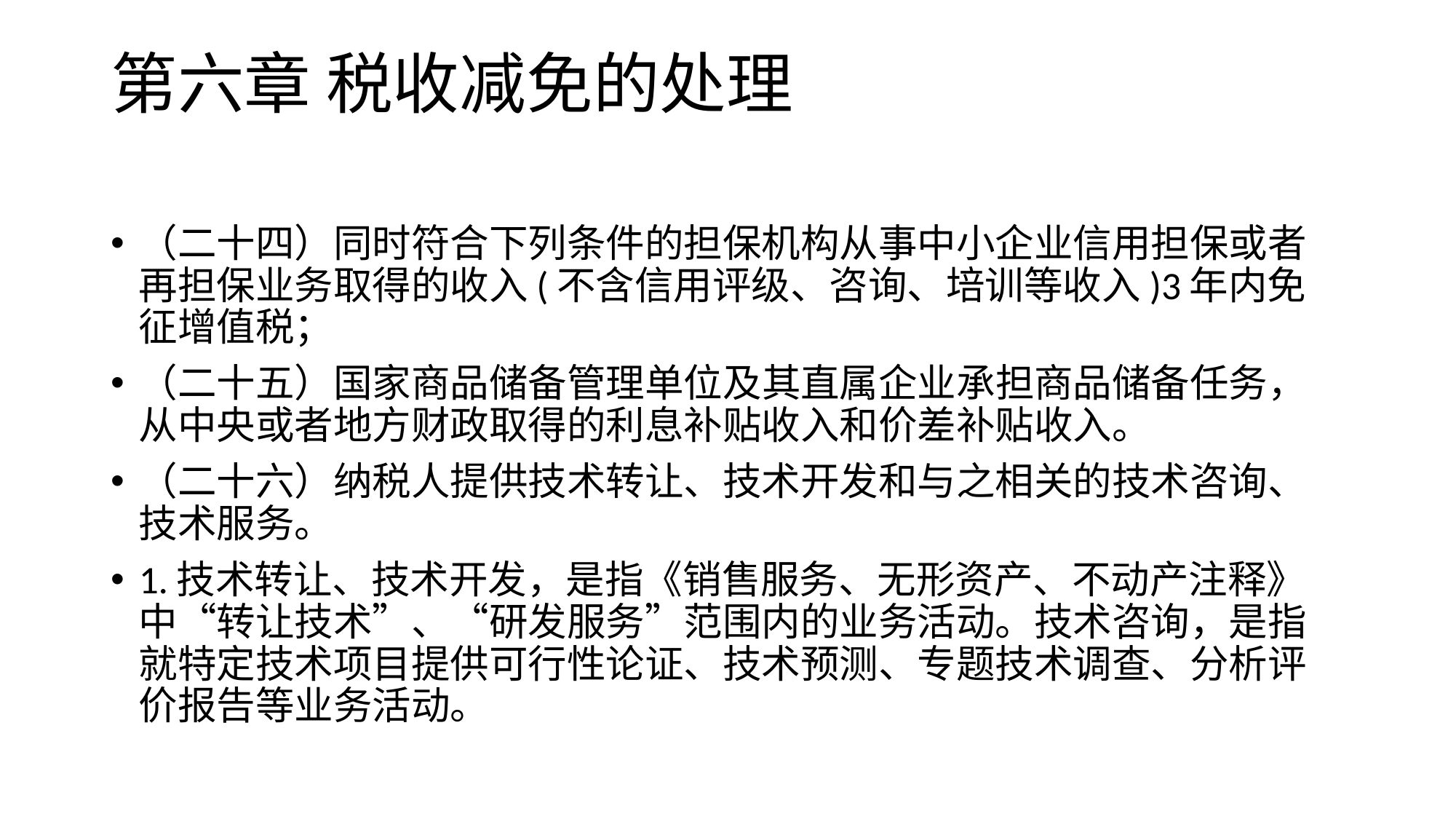

# 第六章 税收减免的处理

（二十四）同时符合下列条件的担保机构从事中小企业信用担保或者再担保业务取得的收入(不含信用评级、咨询、培训等收入)3年内免征增值税；
（二十五）国家商品储备管理单位及其直属企业承担商品储备任务，从中央或者地方财政取得的利息补贴收入和价差补贴收入。
（二十六）纳税人提供技术转让、技术开发和与之相关的技术咨询、技术服务。
1.技术转让、技术开发，是指《销售服务、无形资产、不动产注释》中“转让技术”、“研发服务”范围内的业务活动。技术咨询，是指就特定技术项目提供可行性论证、技术预测、专题技术调查、分析评价报告等业务活动。